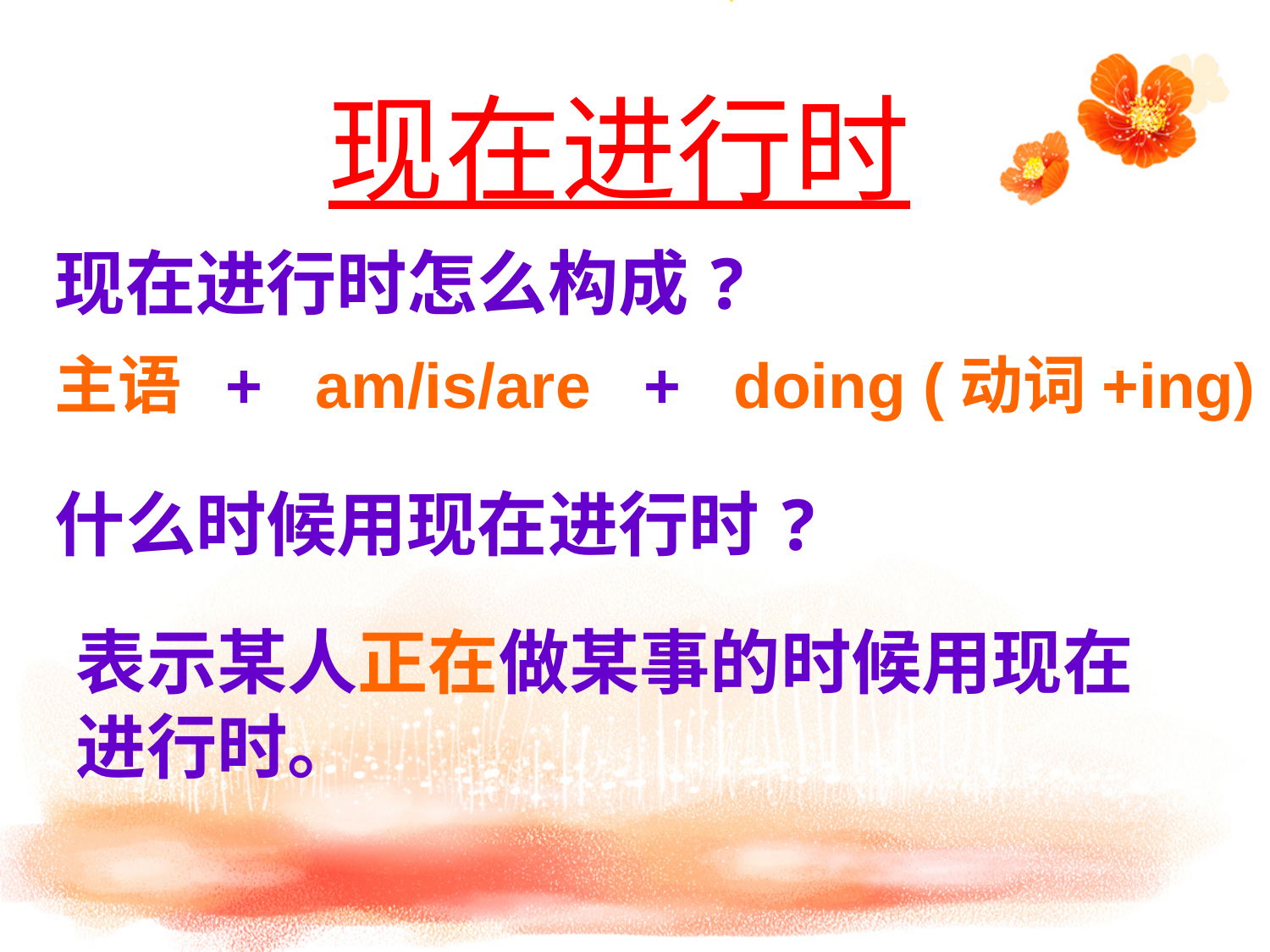

现在进行时
现在进行时怎么构成?
主语  +   am/is/are   +   doing (动词+ing)
什么时候用现在进行时?
表示某人正在做某事的时候用现在进行时。